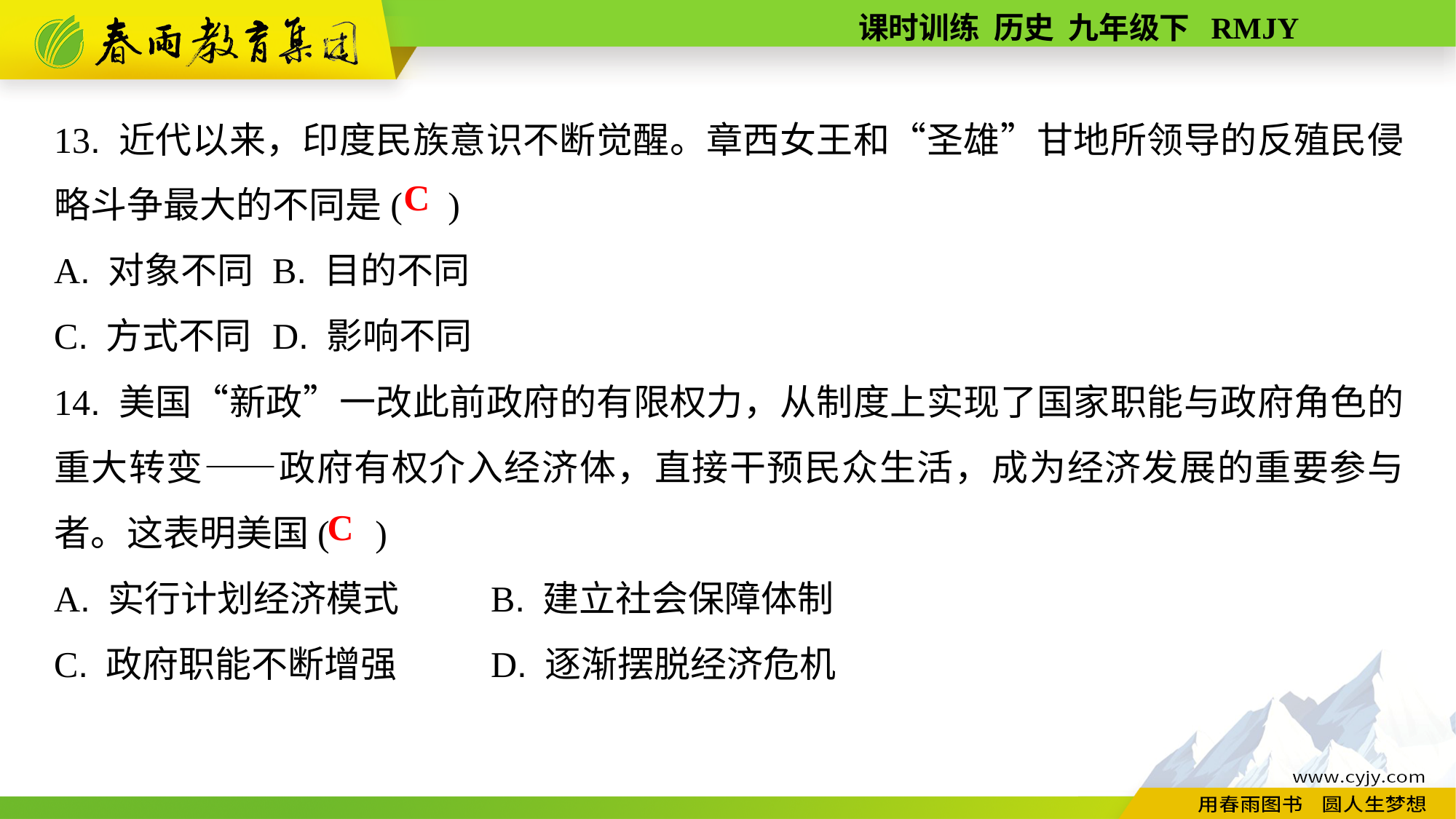

13. 近代以来，印度民族意识不断觉醒。章西女王和“圣雄”甘地所领导的反殖民侵略斗争最大的不同是(     )
A. 对象不同	B. 目的不同
C. 方式不同	D. 影响不同
14. 美国“新政”一改此前政府的有限权力，从制度上实现了国家职能与政府角色的重大转变——政府有权介入经济体，直接干预民众生活，成为经济发展的重要参与者。这表明美国(     )
A. 实行计划经济模式	B. 建立社会保障体制
C. 政府职能不断增强	D. 逐渐摆脱经济危机
C
C